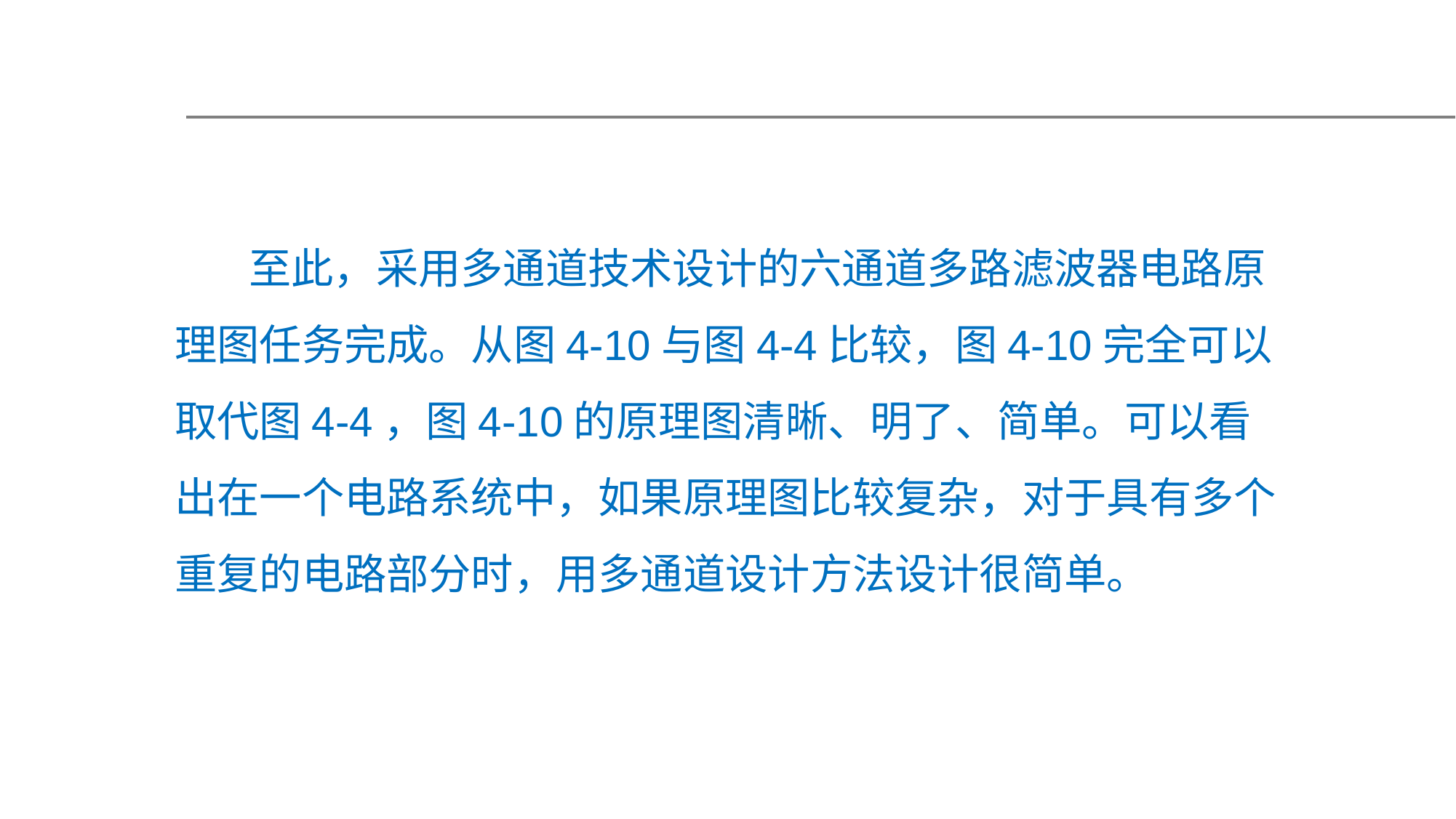

至此，采用多通道技术设计的六通道多路滤波器电路原理图任务完成。从图4-10与图4-4比较，图4-10完全可以取代图4-4，图4-10的原理图清晰、明了、简单。可以看出在一个电路系统中，如果原理图比较复杂，对于具有多个重复的电路部分时，用多通道设计方法设计很简单。